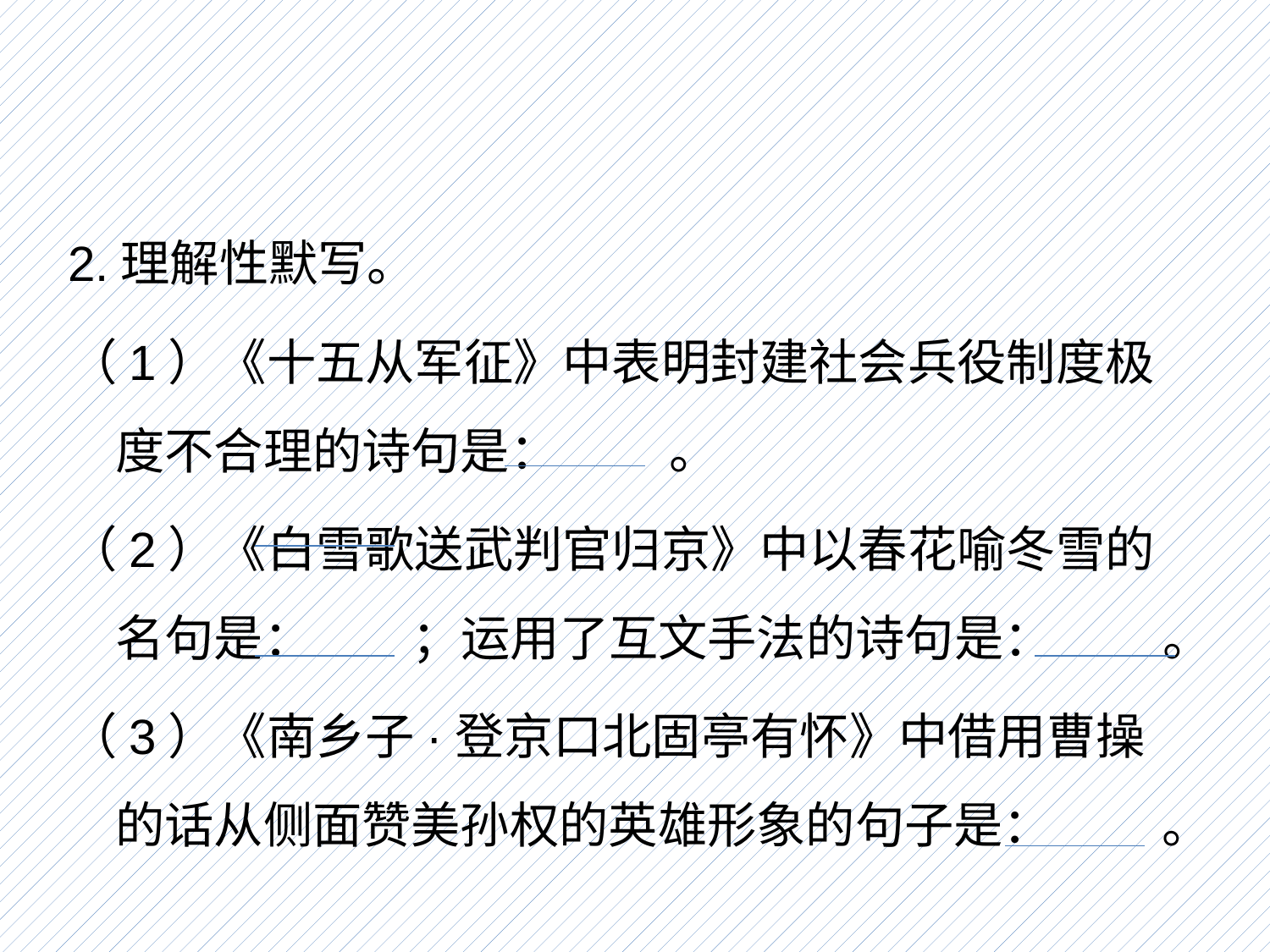

2.理解性默写。
（1）《十五从军征》中表明封建社会兵役制度极度不合理的诗句是：          。
（2）《白雪歌送武判官归京》中以春花喻冬雪的名句是：         ；运用了互文手法的诗句是：          。
（3）《南乡子·登京口北固亭有怀》中借用曹操的话从侧面赞美孙权的英雄形象的句子是：          。